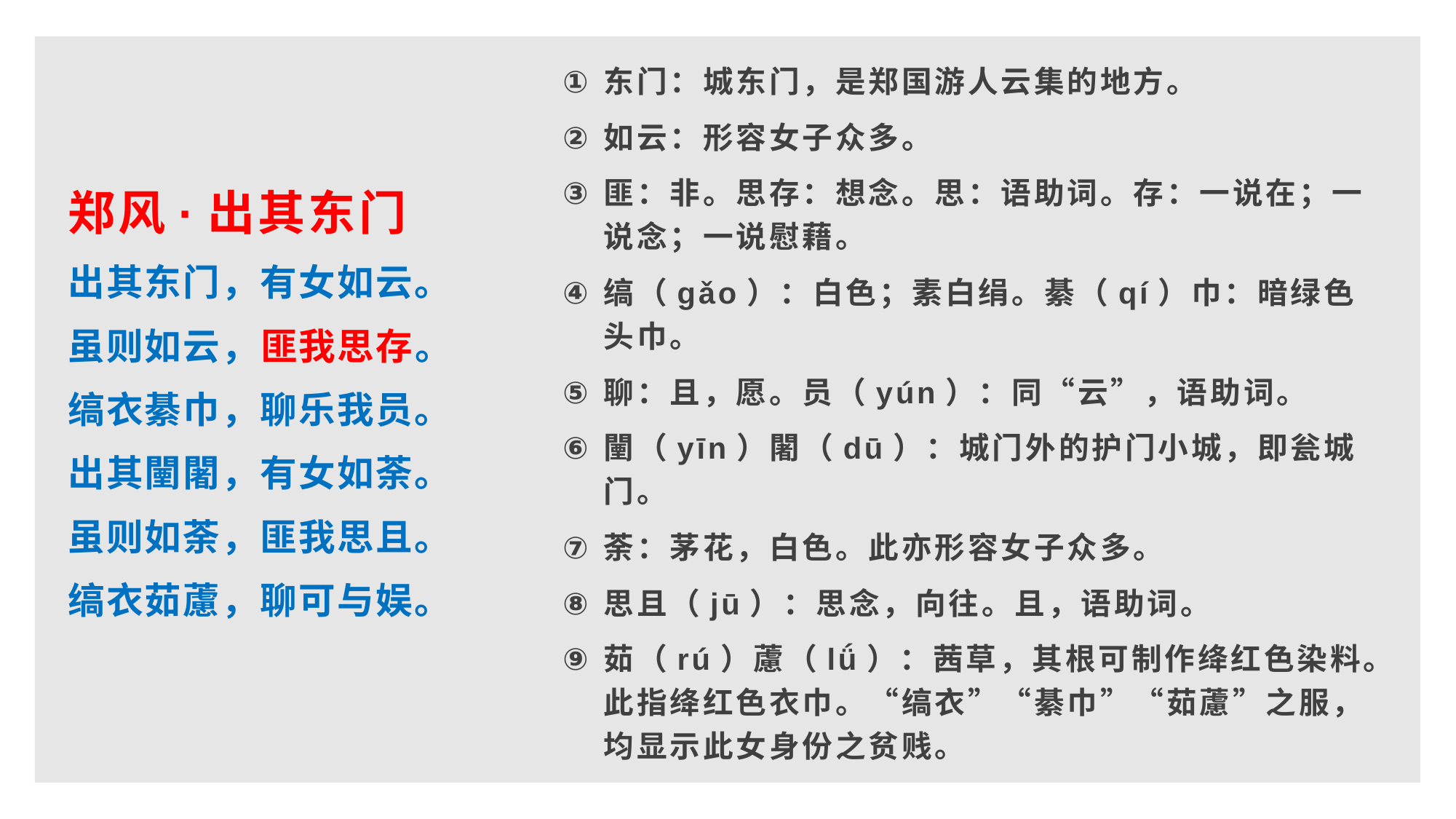

东门：城东门，是郑国游人云集的地方。
如云：形容女子众多。
匪：非。思存：想念。思：语助词。存：一说在；一说念；一说慰藉。
缟（gǎo）：白色；素白绢。綦（qí）巾：暗绿色头巾。
聊：且，愿。员（yún）：同“云”，语助词。
闉（yīn）闍（dū）：城门外的护门小城，即瓮城门。
荼：茅花，白色。此亦形容女子众多。
思且（jū）：思念，向往。且，语助词。
茹（rú）藘（lǘ）：茜草，其根可制作绛红色染料。此指绛红色衣巾。“缟衣”“綦巾”“茹藘”之服，均显示此女身份之贫贱。
郑风·出其东门
出其东门，有女如云。
虽则如云，匪我思存。
缟衣綦巾，聊乐我员。
出其闉闍，有女如荼。
虽则如荼，匪我思且。
缟衣茹藘，聊可与娱。